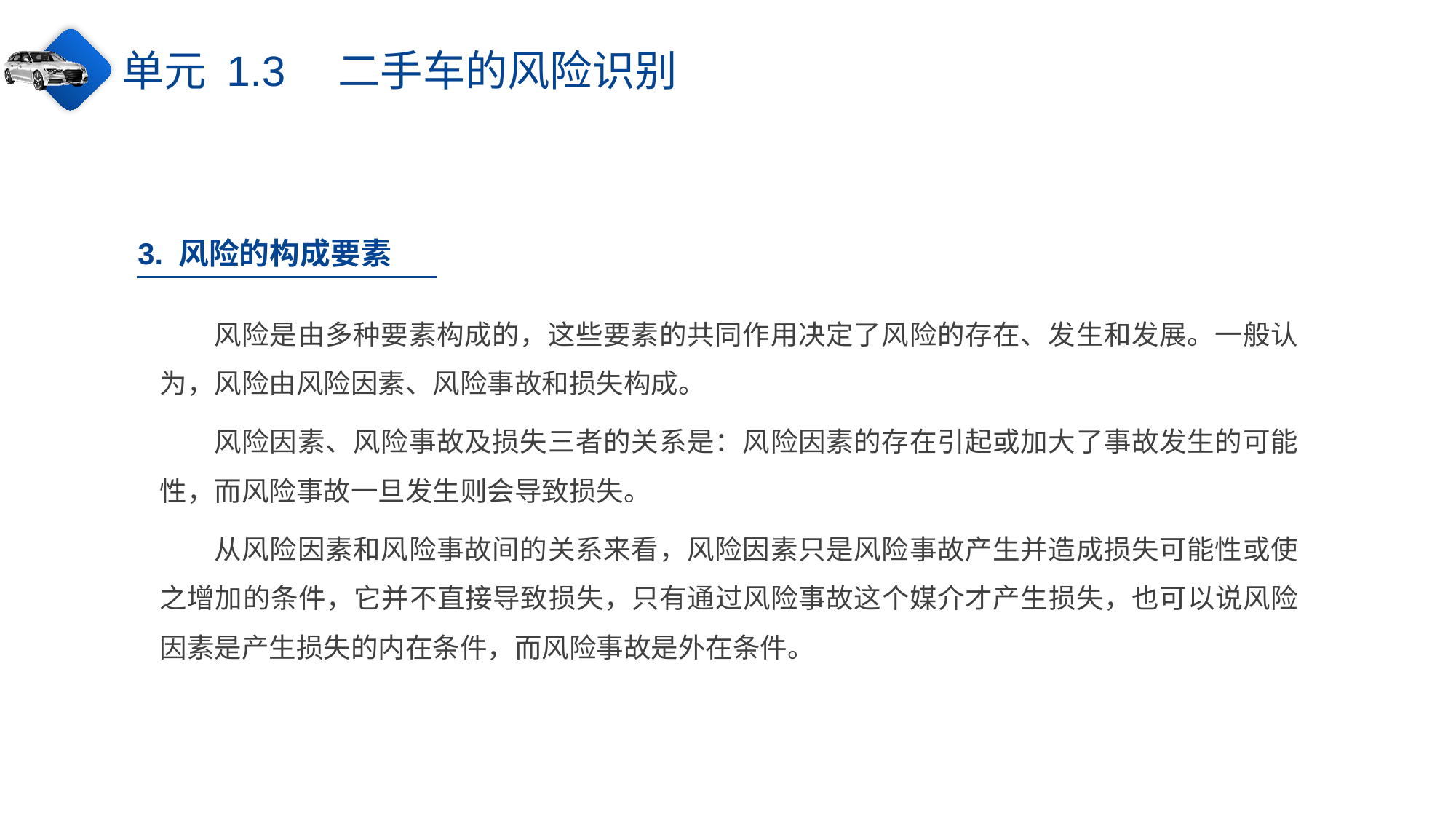

单元 1.3　二手车的风险识别
3. 风险的构成要素
风险是由多种要素构成的，这些要素的共同作用决定了风险的存在、发生和发展。一般认为，风险由风险因素、风险事故和损失构成。
风险因素、风险事故及损失三者的关系是：风险因素的存在引起或加大了事故发生的可能性，而风险事故一旦发生则会导致损失。
从风险因素和风险事故间的关系来看，风险因素只是风险事故产生并造成损失可能性或使之增加的条件，它并不直接导致损失，只有通过风险事故这个媒介才产生损失，也可以说风险因素是产生损失的内在条件，而风险事故是外在条件。